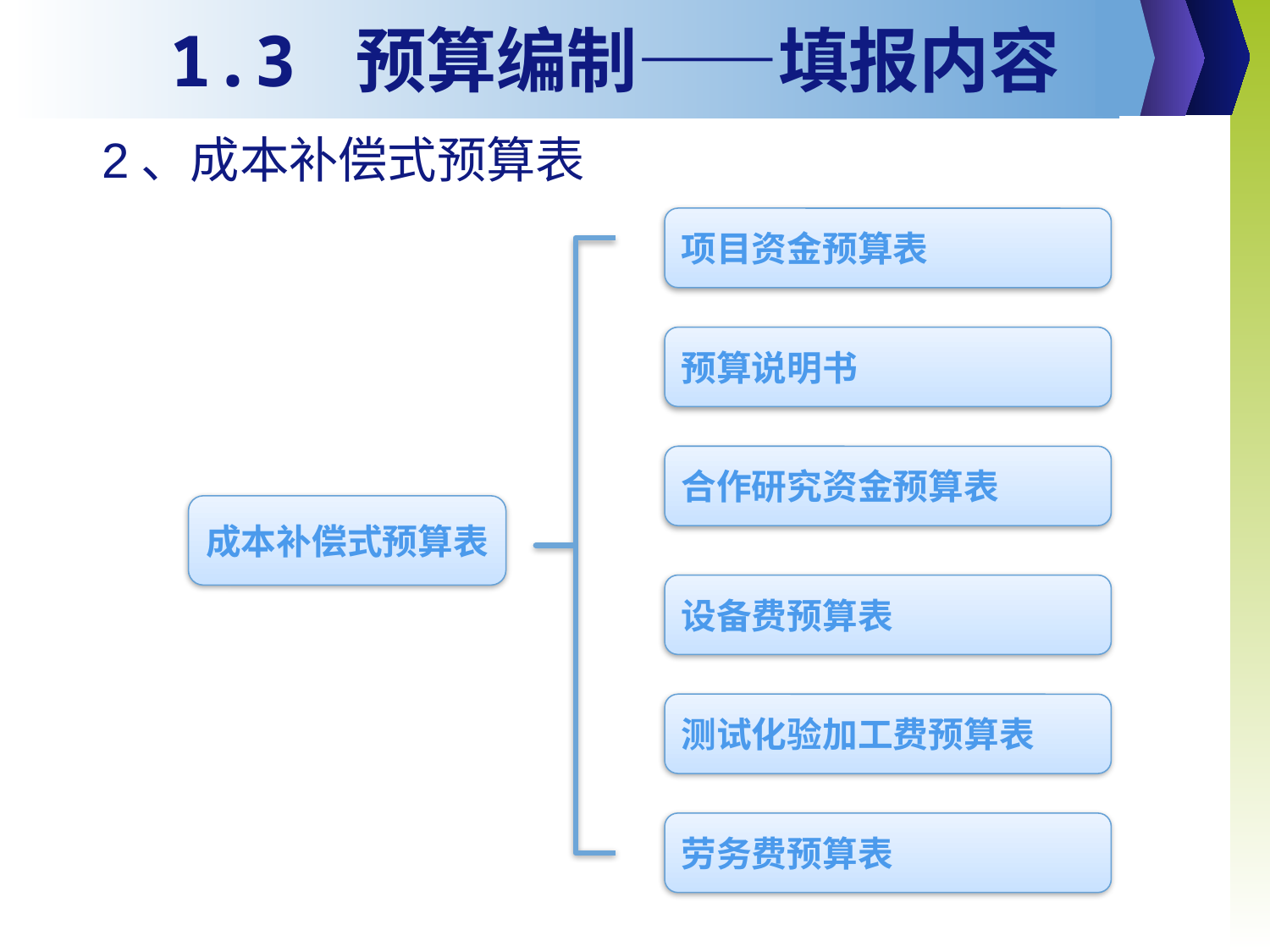

# 1.3 预算编制——填报内容
2、成本补偿式预算表
项目资金预算表

预算说明书
合作研究资金预算表
成本补偿式预算表
设备费预算表
测试化验加工费预算表
劳务费预算表